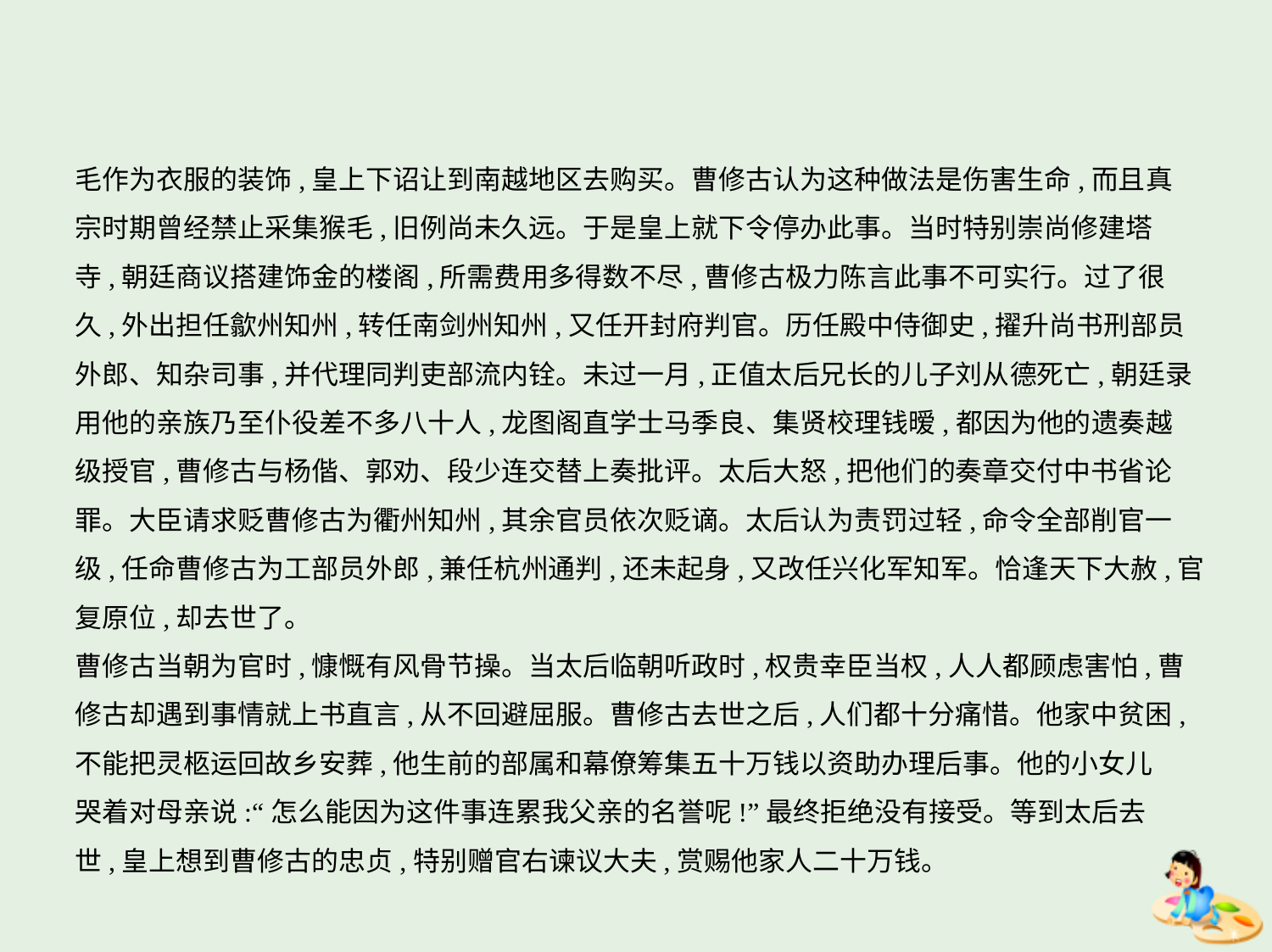

毛作为衣服的装饰,皇上下诏让到南越地区去购买。曹修古认为这种做法是伤害生命,而且真
宗时期曾经禁止采集猴毛,旧例尚未久远。于是皇上就下令停办此事。当时特别崇尚修建塔
寺,朝廷商议搭建饰金的楼阁,所需费用多得数不尽,曹修古极力陈言此事不可实行。过了很
久,外出担任歙州知州,转任南剑州知州,又任开封府判官。历任殿中侍御史,擢升尚书刑部员
外郎、知杂司事,并代理同判吏部流内铨。未过一月,正值太后兄长的儿子刘从德死亡,朝廷录
用他的亲族乃至仆役差不多八十人,龙图阁直学士马季良、集贤校理钱暧,都因为他的遗奏越
级授官,曹修古与杨偕、郭劝、段少连交替上奏批评。太后大怒,把他们的奏章交付中书省论
罪。大臣请求贬曹修古为衢州知州,其余官员依次贬谪。太后认为责罚过轻,命令全部削官一
级,任命曹修古为工部员外郎,兼任杭州通判,还未起身,又改任兴化军知军。恰逢天下大赦,官
复原位,却去世了。
曹修古当朝为官时,慷慨有风骨节操。当太后临朝听政时,权贵幸臣当权,人人都顾虑害怕,曹
修古却遇到事情就上书直言,从不回避屈服。曹修古去世之后,人们都十分痛惜。他家中贫困,
不能把灵柩运回故乡安葬,他生前的部属和幕僚筹集五十万钱以资助办理后事。他的小女儿
哭着对母亲说:“怎么能因为这件事连累我父亲的名誉呢!”最终拒绝没有接受。等到太后去
世,皇上想到曹修古的忠贞,特别赠官右谏议大夫,赏赐他家人二十万钱。